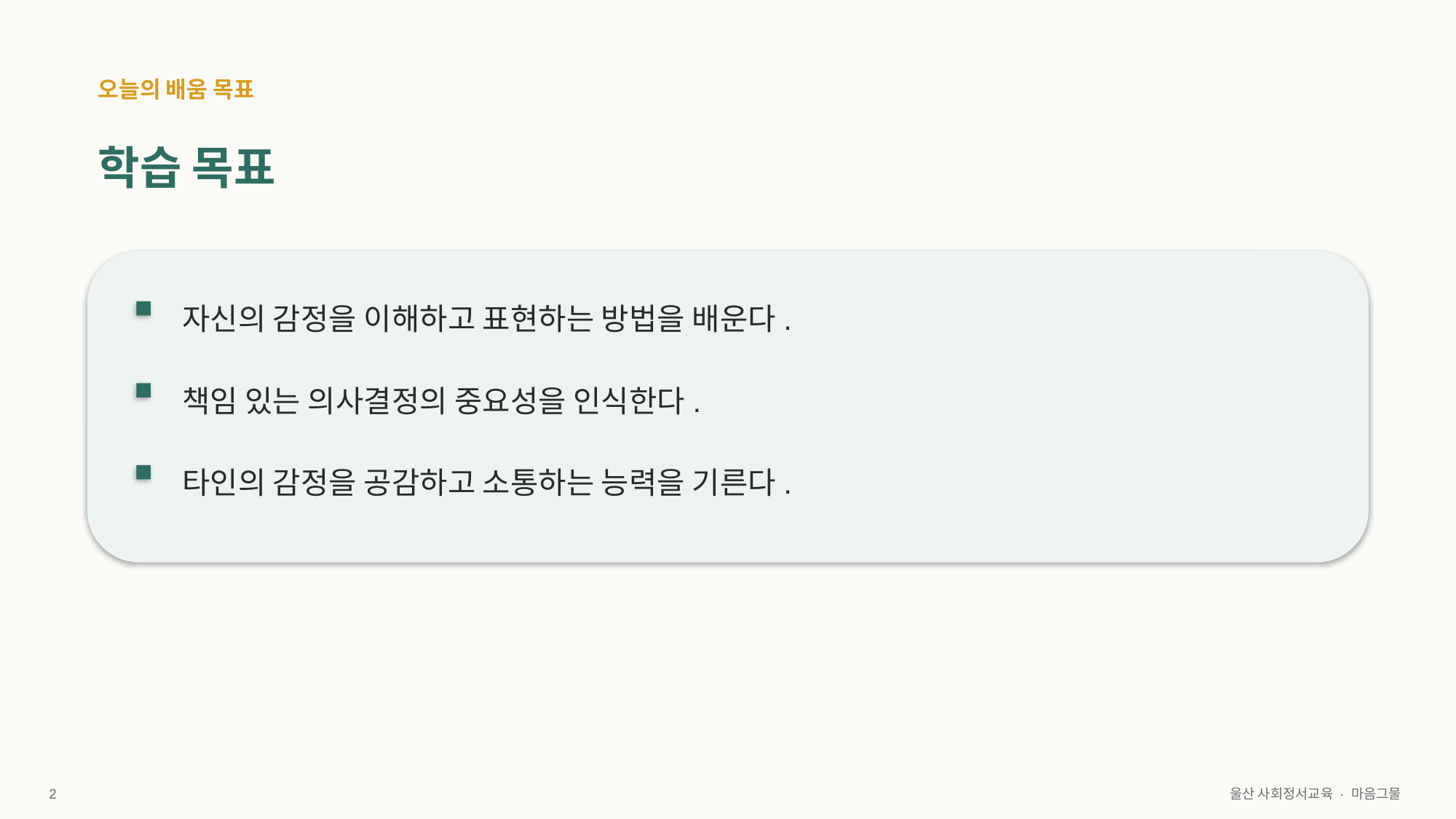

오늘의 배움 목표
학습 목표

자신의 감정을 이해하고 표현하는 방법을 배운다.

책임 있는 의사결정의 중요성을 인식한다.

타인의 감정을 공감하고 소통하는 능력을 기른다.

2
울산 사회정서교육 · 마음그물